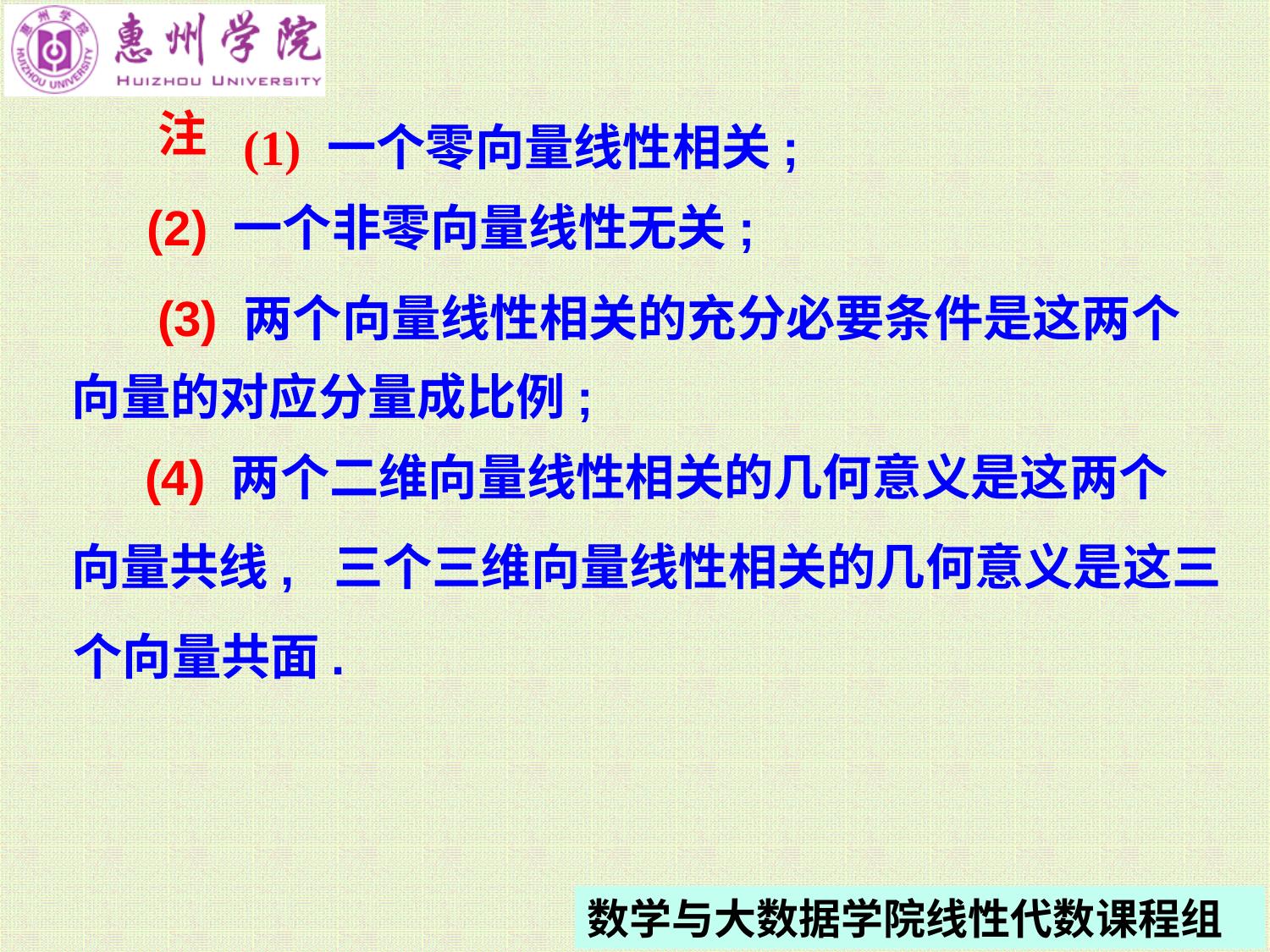

注
   (1) 一个零向量线性相关;
(2) 一个非零向量线性无关;
(3) 两个向量线性相关的充分必要条件是这两个
向量的对应分量成比例;
(4) 两个二维向量线性相关的几何意义是这两个
向量共线,  三个三维向量线性相关的几何意义是这三
个向量共面.